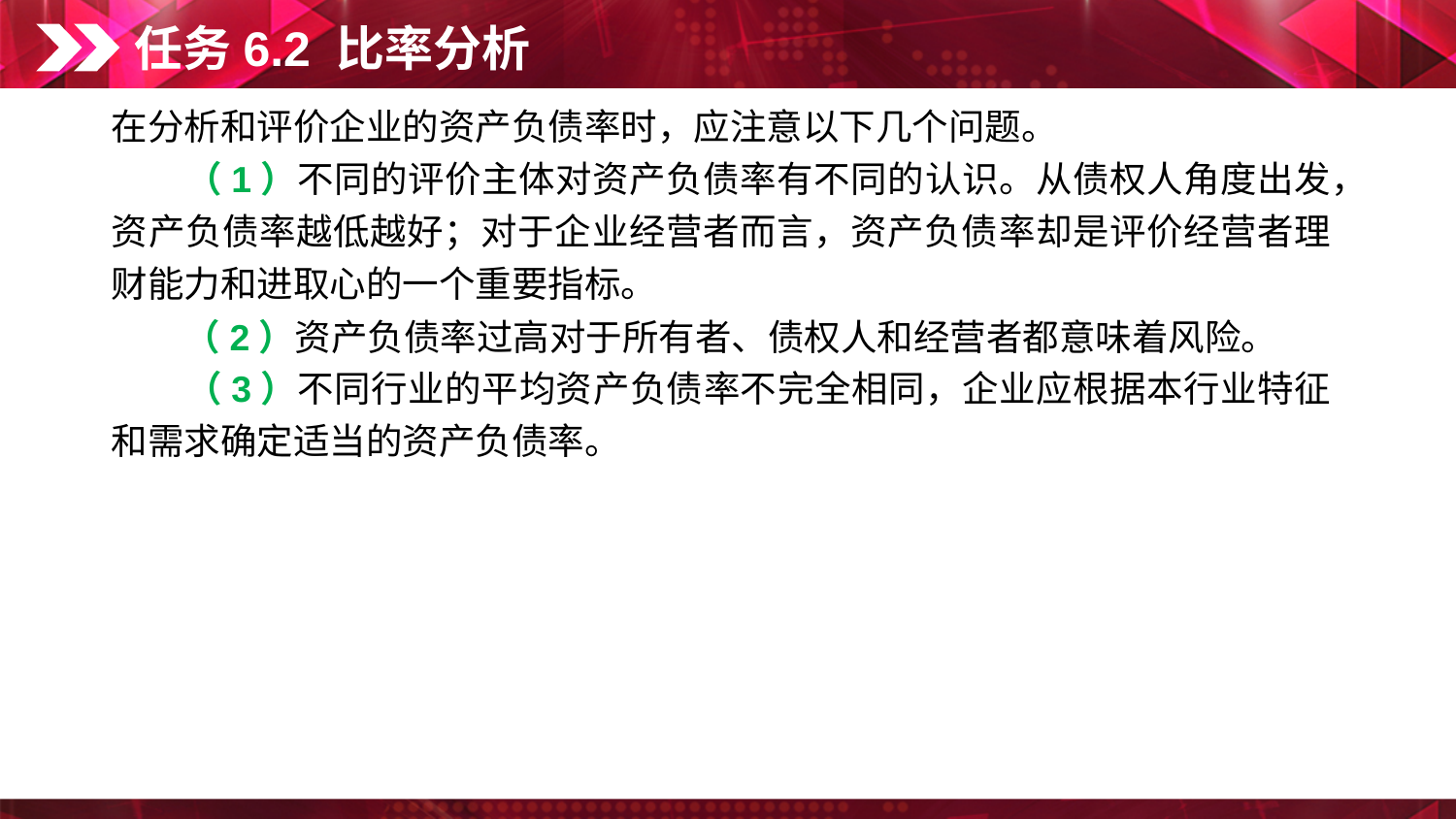

任务6.2 比率分析

在分析和评价企业的资产负债率时，应注意以下几个问题。
　　（1）不同的评价主体对资产负债率有不同的认识。从债权人角度出发，资产负债率越低越好；对于企业经营者而言，资产负债率却是评价经营者理财能力和进取心的一个重要指标。
　　（2）资产负债率过高对于所有者、债权人和经营者都意味着风险。
　　（3）不同行业的平均资产负债率不完全相同，企业应根据本行业特征和需求确定适当的资产负债率。